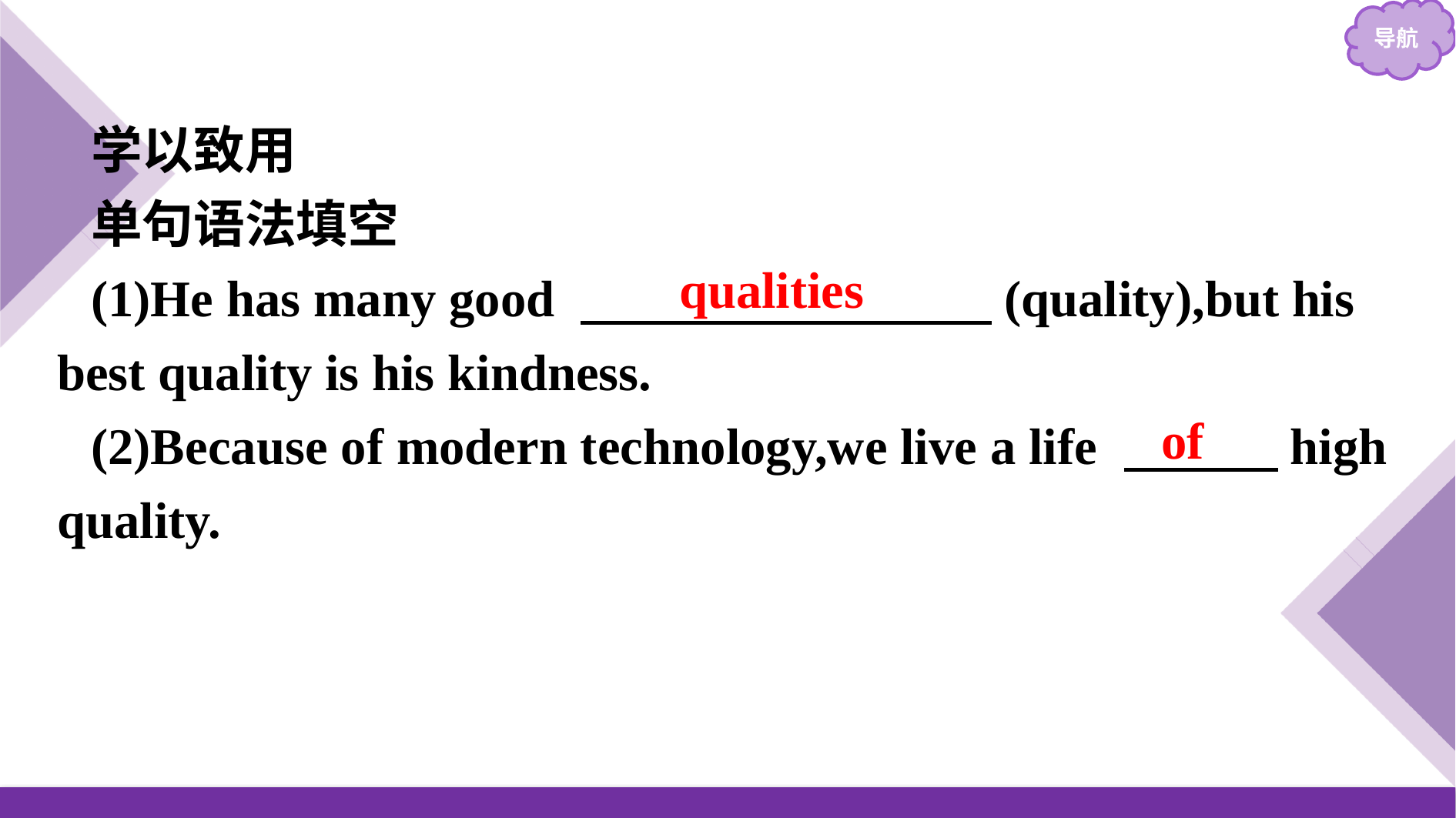

学以致用
单句语法填空
(1)He has many good 　　　　　　　　(quality),but his best quality is his kindness.
(2)Because of modern technology,we live a life 　　　high quality.
qualities
of